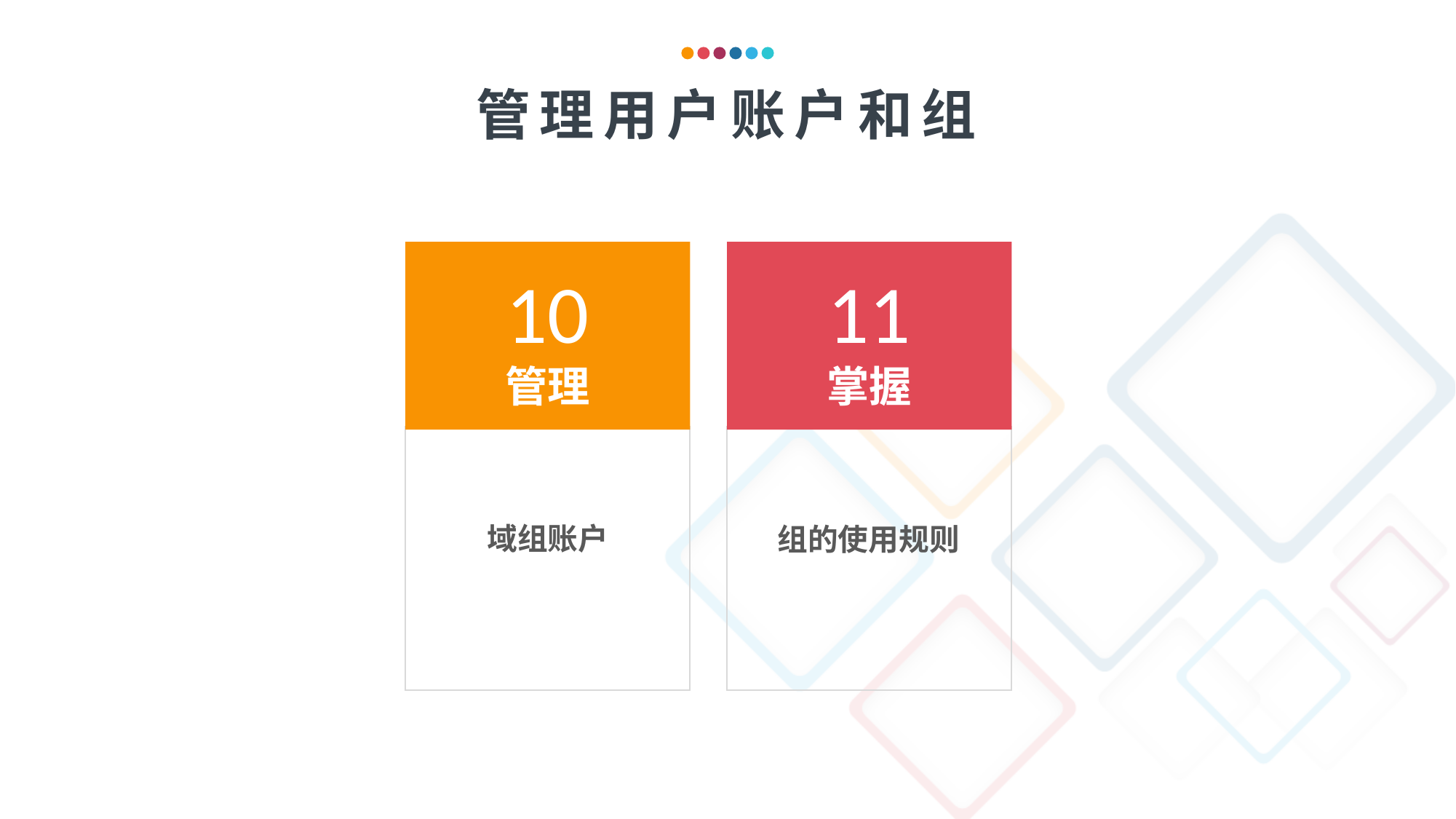

管理用户账户和组
10
管理
11
掌握

域组账户
组的使用规则